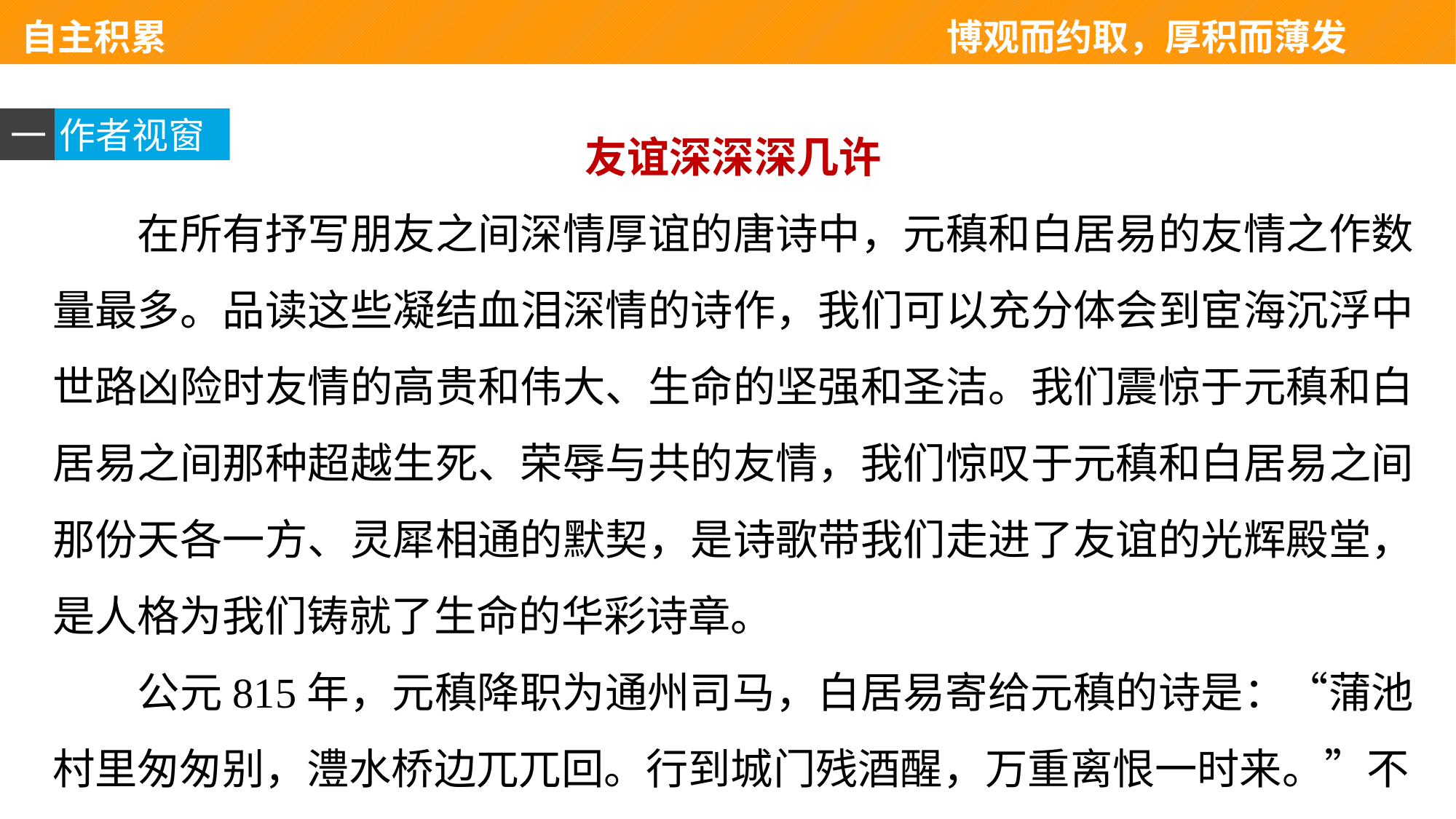

自主积累                                 　　　　　　　　　　　　　　博观而约取，厚积而薄发
友谊深深深几许
在所有抒写朋友之间深情厚谊的唐诗中，元稹和白居易的友情之作数量最多。品读这些凝结血泪深情的诗作，我们可以充分体会到宦海沉浮中世路凶险时友情的高贵和伟大、生命的坚强和圣洁。我们震惊于元稹和白居易之间那种超越生死、荣辱与共的友情，我们惊叹于元稹和白居易之间那份天各一方、灵犀相通的默契，是诗歌带我们走进了友谊的光辉殿堂，是人格为我们铸就了生命的华彩诗章。
公元815年，元稹降职为通州司马，白居易寄给元稹的诗是：“蒲池村里匆匆别，澧水桥边兀兀回。行到城门残酒醒，万重离恨一时来。”不
一
作者视窗